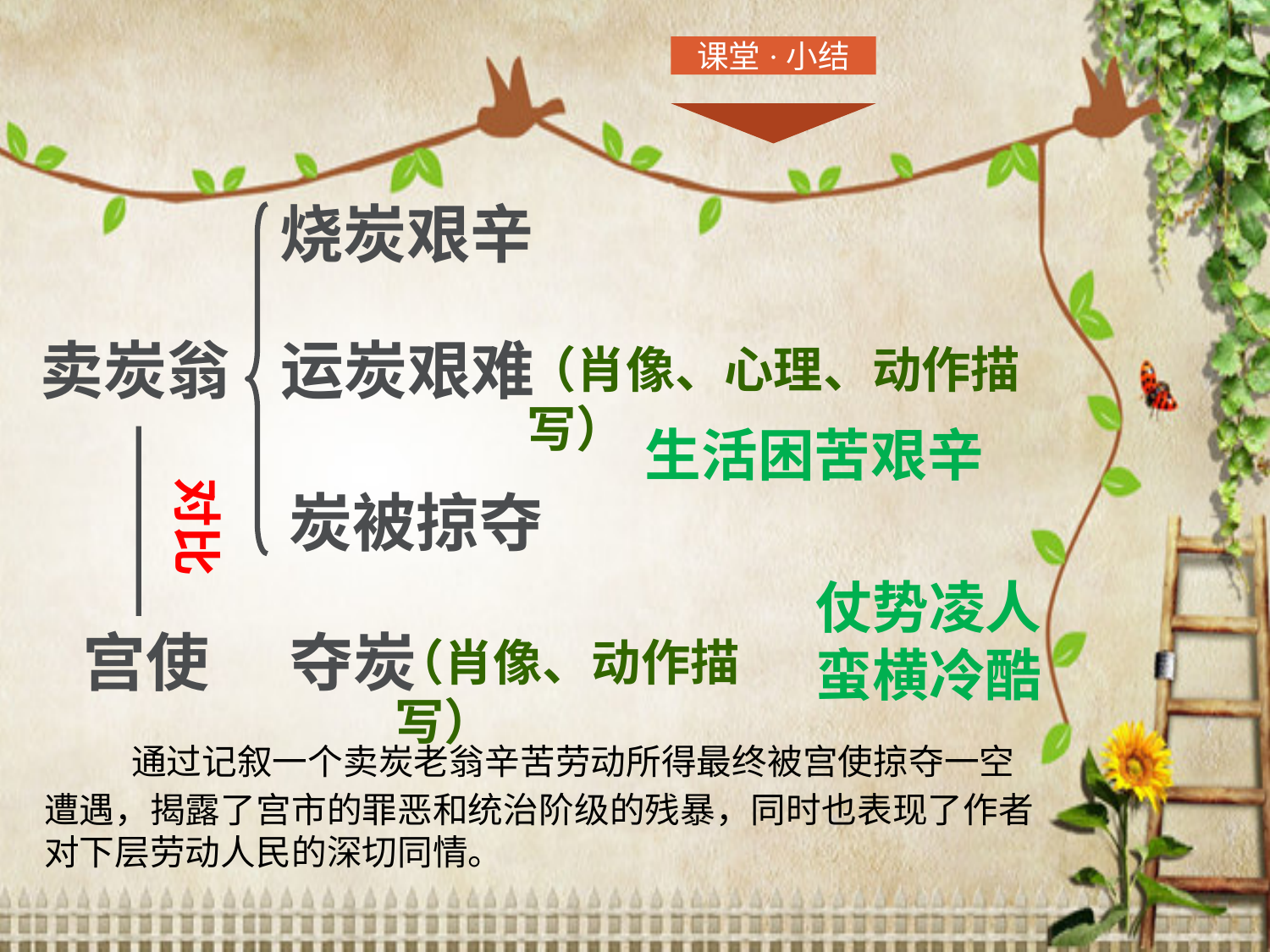

课堂·小结

烧炭艰辛

卖炭翁
运炭艰难
（肖像、心理、动作描写）
生活困苦艰辛

对比
炭被掠夺
仗势凌人
蛮横冷酷
宫使
夺炭
（肖像、动作描写）
     通过记叙一个卖炭老翁辛苦劳动所得最终被宫使掠夺一空遭遇，揭露了宫市的罪恶和统治阶级的残暴，同时也表现了作者对下层劳动人民的深切同情。